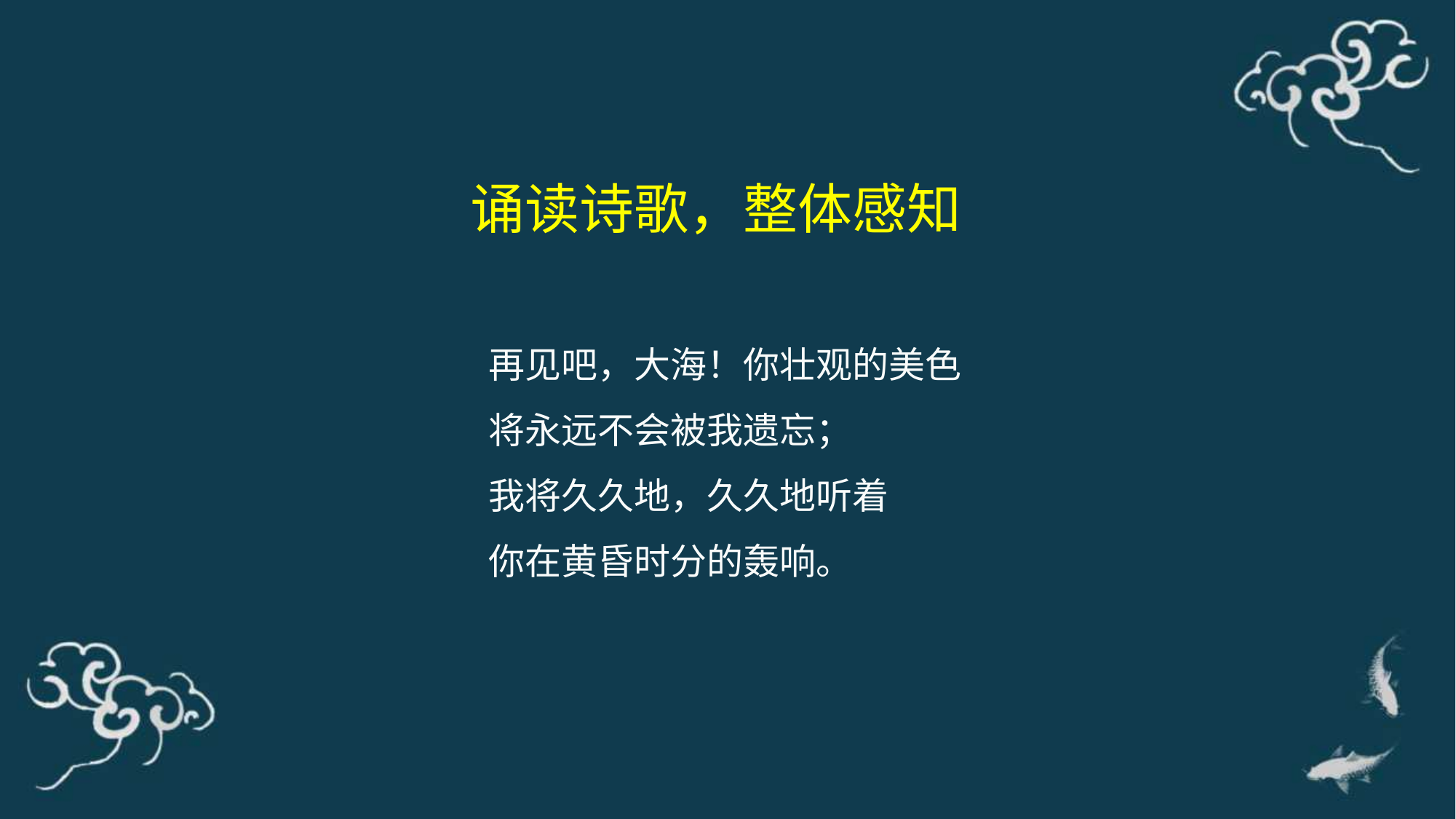

诵读诗歌，整体感知

再见吧，大海！你壮观的美色
将永远不会被我遗忘；
我将久久地，久久地听着
你在黄昏时分的轰响。